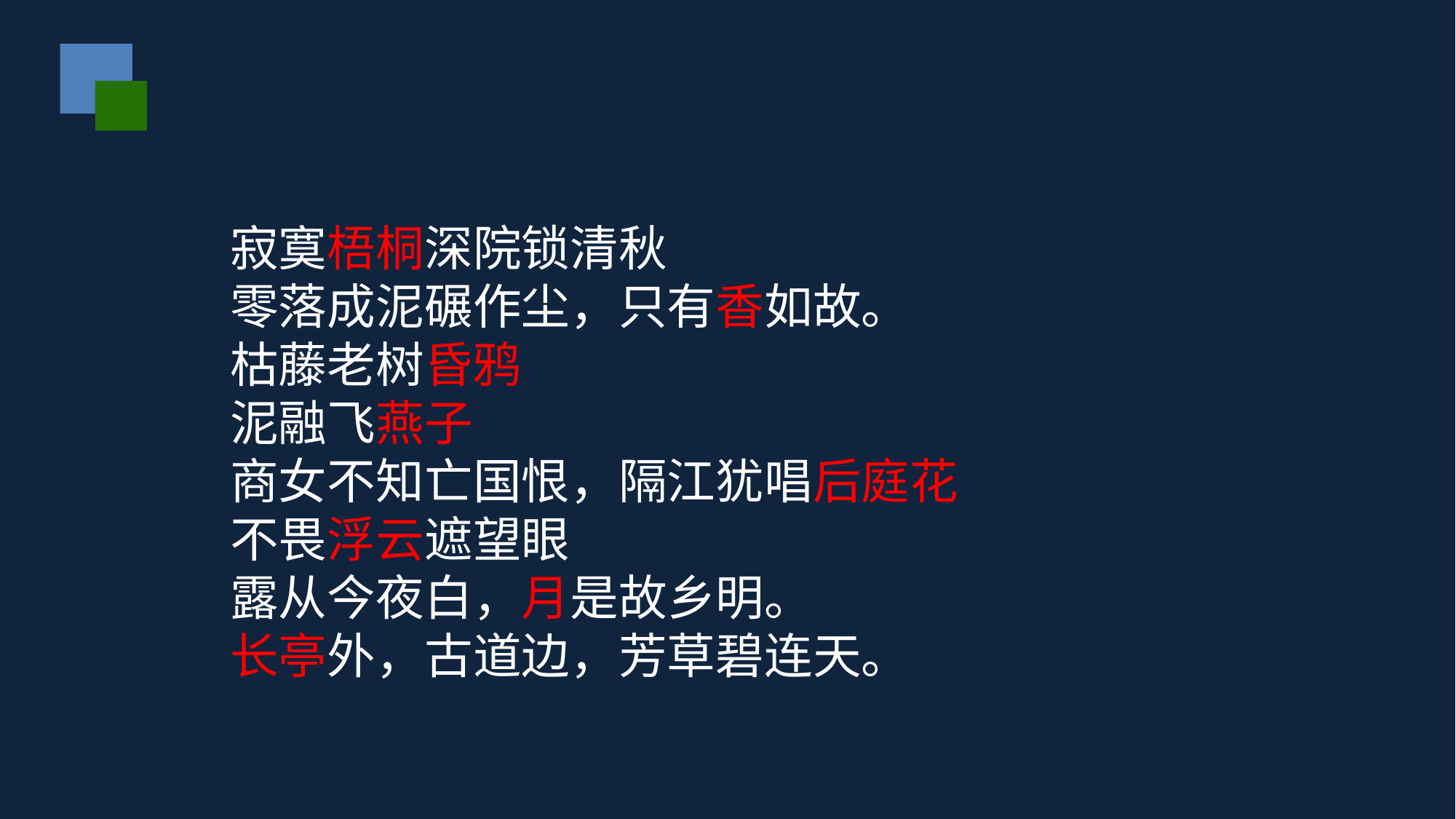

寂寞梧桐深院锁清秋
      零落成泥碾作尘，只有香如故。
      枯藤老树昏鸦
      泥融飞燕子
      商女不知亡国恨，隔江犹唱后庭花
      不畏浮云遮望眼
      露从今夜白，月是故乡明。
      长亭外，古道边，芳草碧连天。